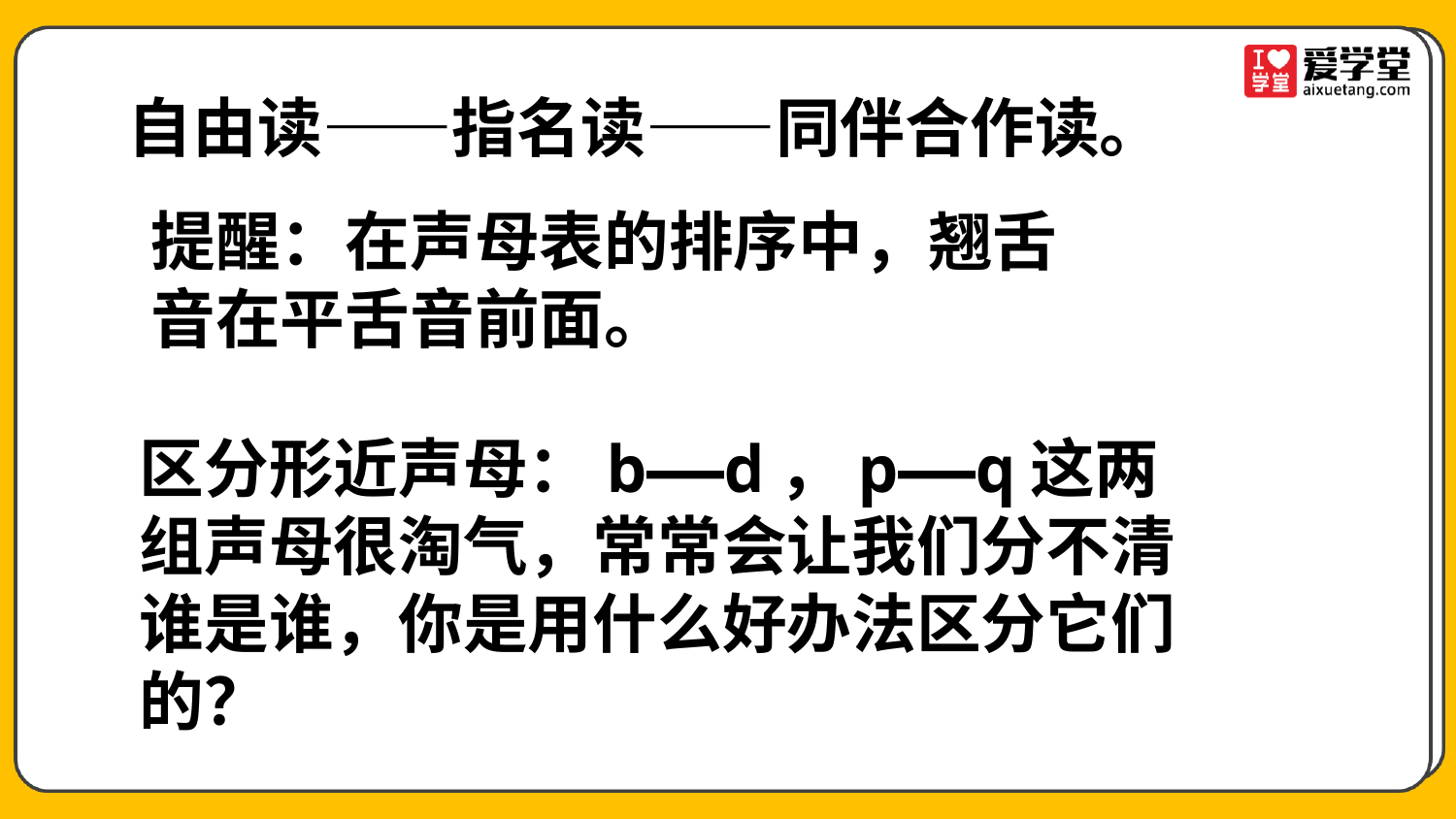

自由读——指名读——同伴合作读。
提醒：在声母表的排序中，翘舌音在平舌音前面。
区分形近声母：b——d，p——q这两组声母很淘气，常常会让我们分不清谁是谁，你是用什么好办法区分它们的？